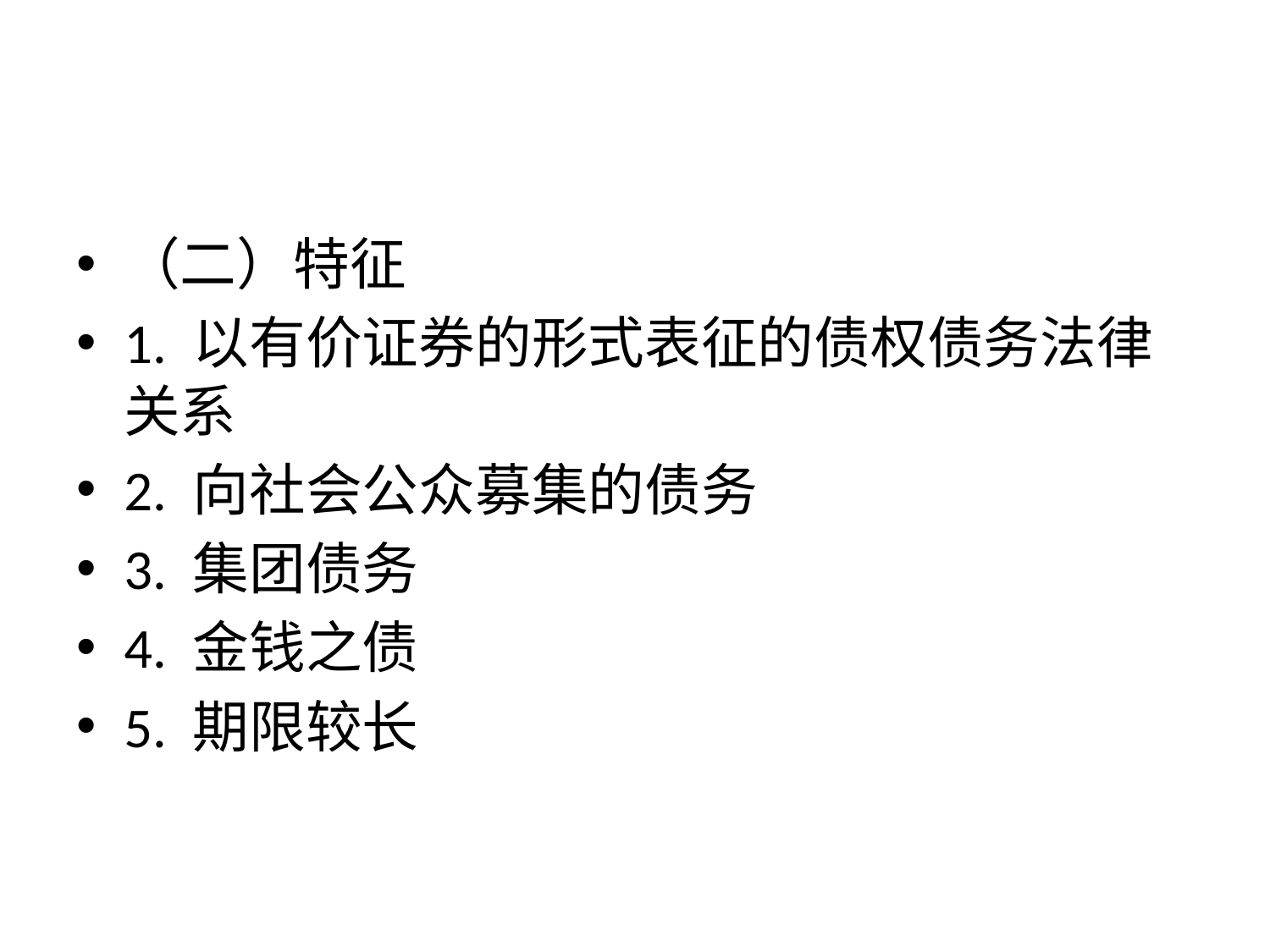

#
（二）特征
1. 以有价证券的形式表征的债权债务法律关系
2. 向社会公众募集的债务
3. 集团债务
4. 金钱之债
5. 期限较长